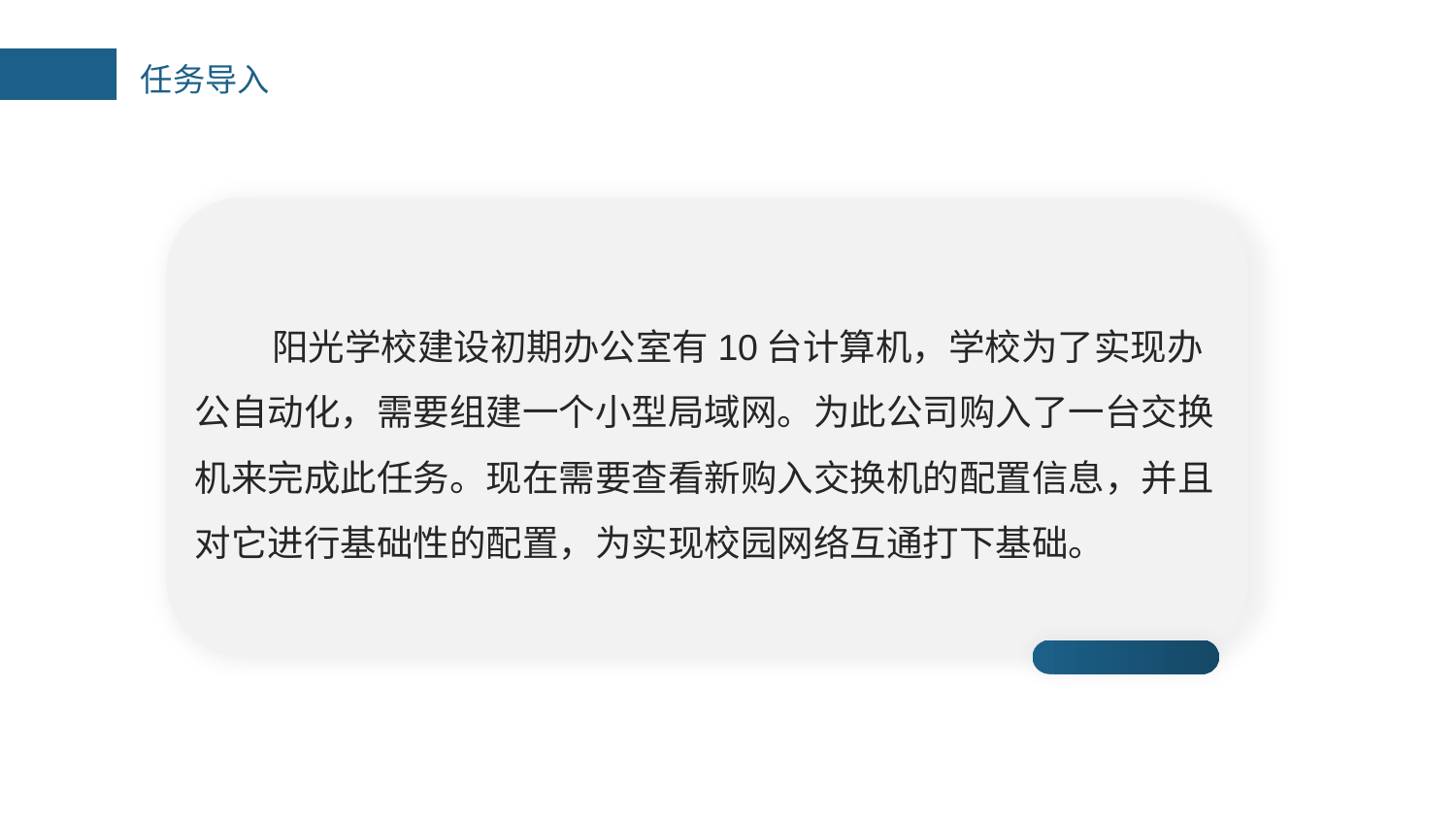

阳光学校建设初期办公室有10台计算机，学校为了实现办公自动化，需要组建一个小型局域网。为此公司购入了一台交换机来完成此任务。现在需要查看新购入交换机的配置信息，并且对它进行基础性的配置，为实现校园网络互通打下基础。